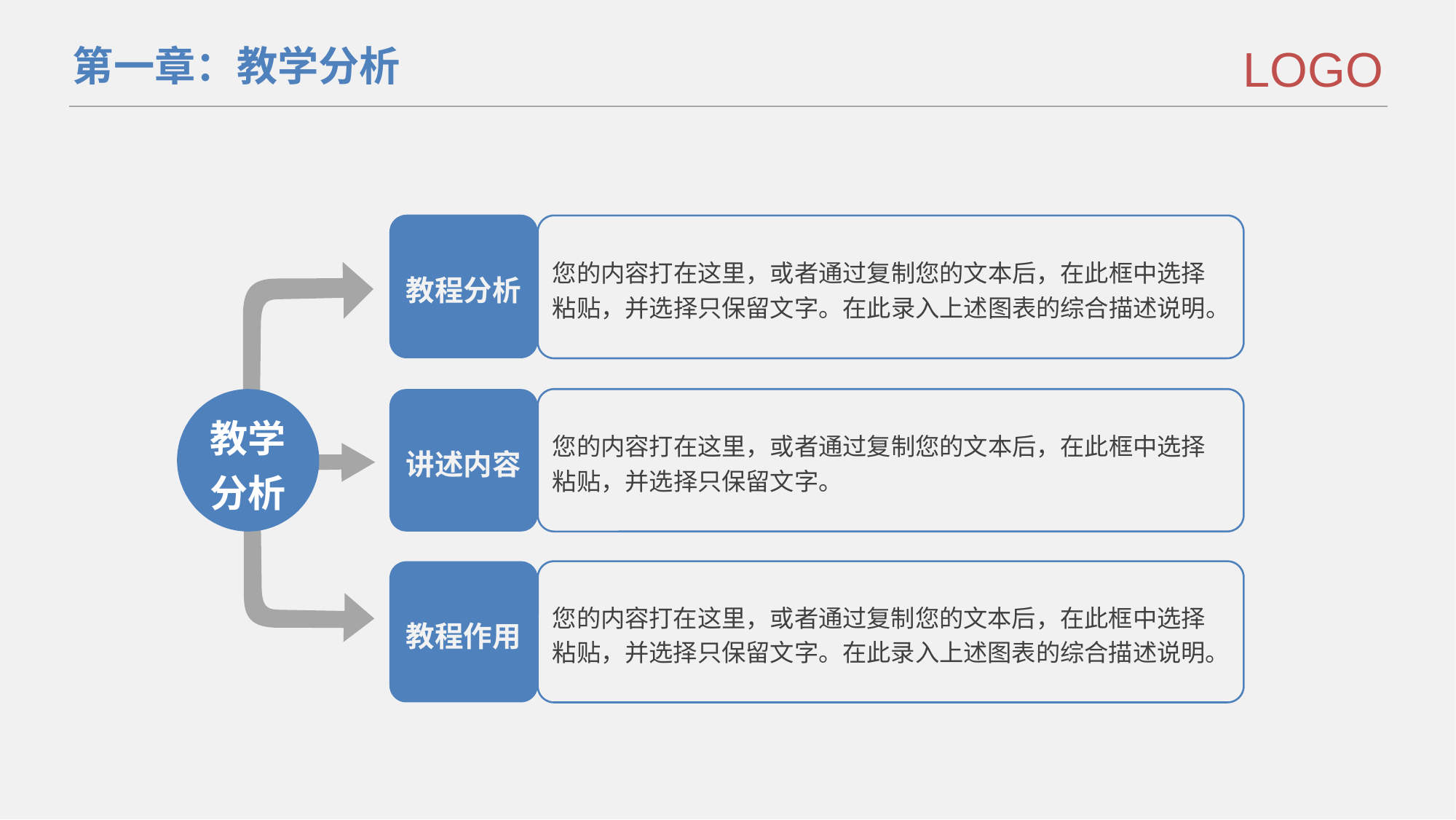

LOGO
第一章：教学分析
教程分析
您的内容打在这里，或者通过复制您的文本后，在此框中选择粘贴，并选择只保留文字。在此录入上述图表的综合描述说明。

教学分析
讲述内容
您的内容打在这里，或者通过复制您的文本后，在此框中选择粘贴，并选择只保留文字。

教程作用
您的内容打在这里，或者通过复制您的文本后，在此框中选择粘贴，并选择只保留文字。在此录入上述图表的综合描述说明。